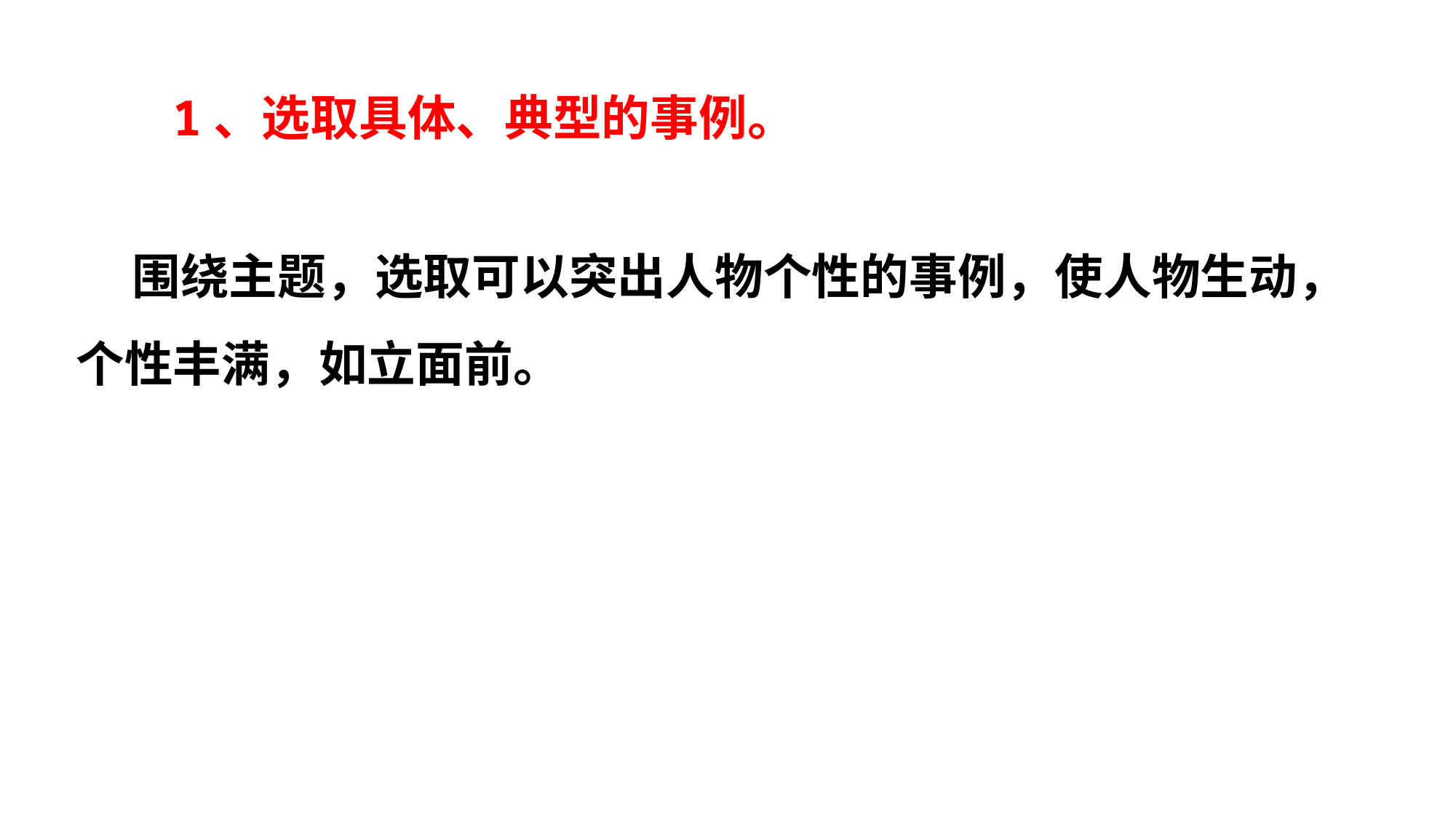

1、选取具体、典型的事例。
    围绕主题，选取可以突出人物个性的事例，使人物生动，个性丰满，如立面前。